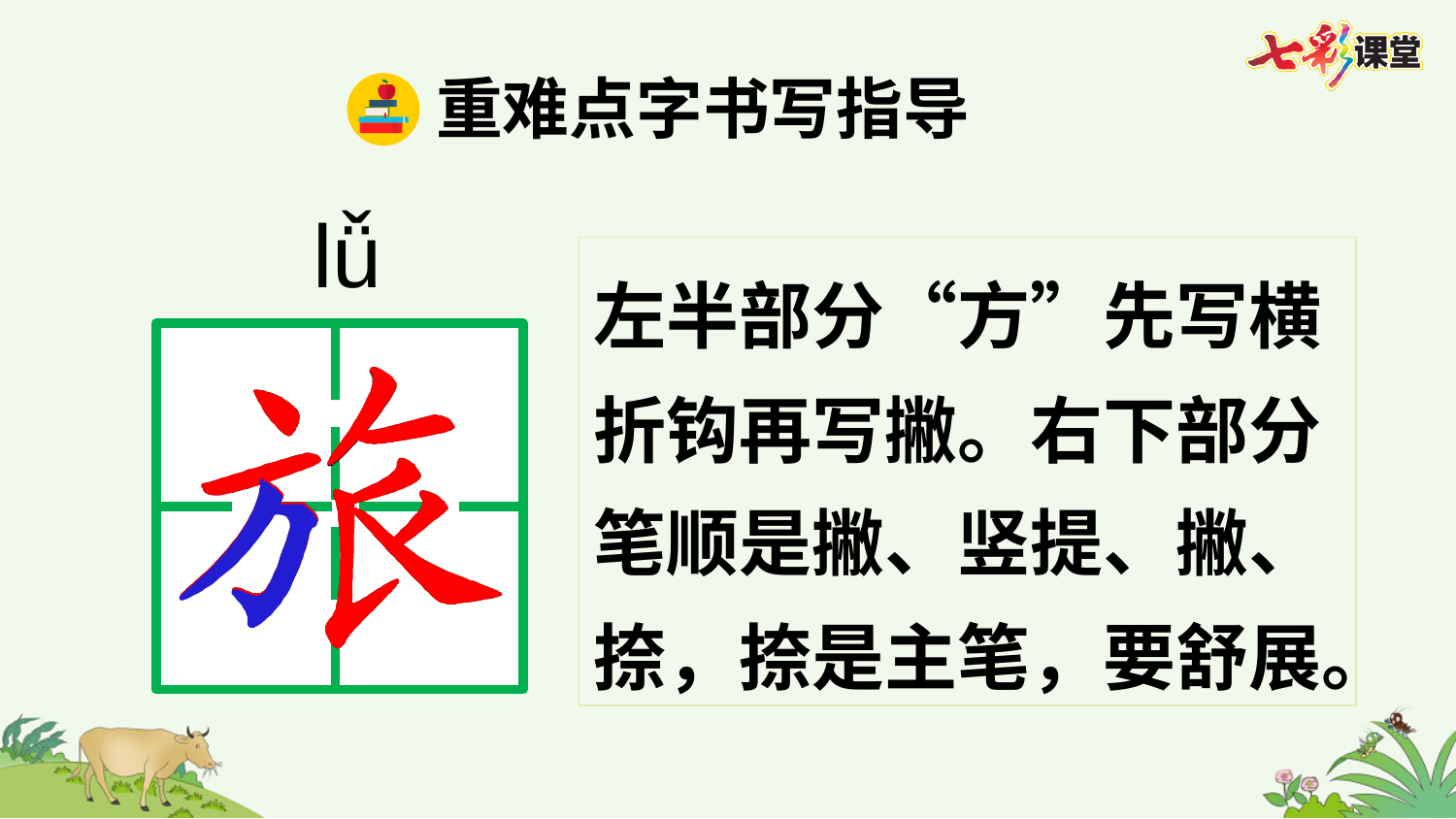

重难点字书写指导

lǚ
左半部分“方”先写横折钩再写撇。右下部分笔顺是撇、竖提、撇、捺，捺是主笔，要舒展。